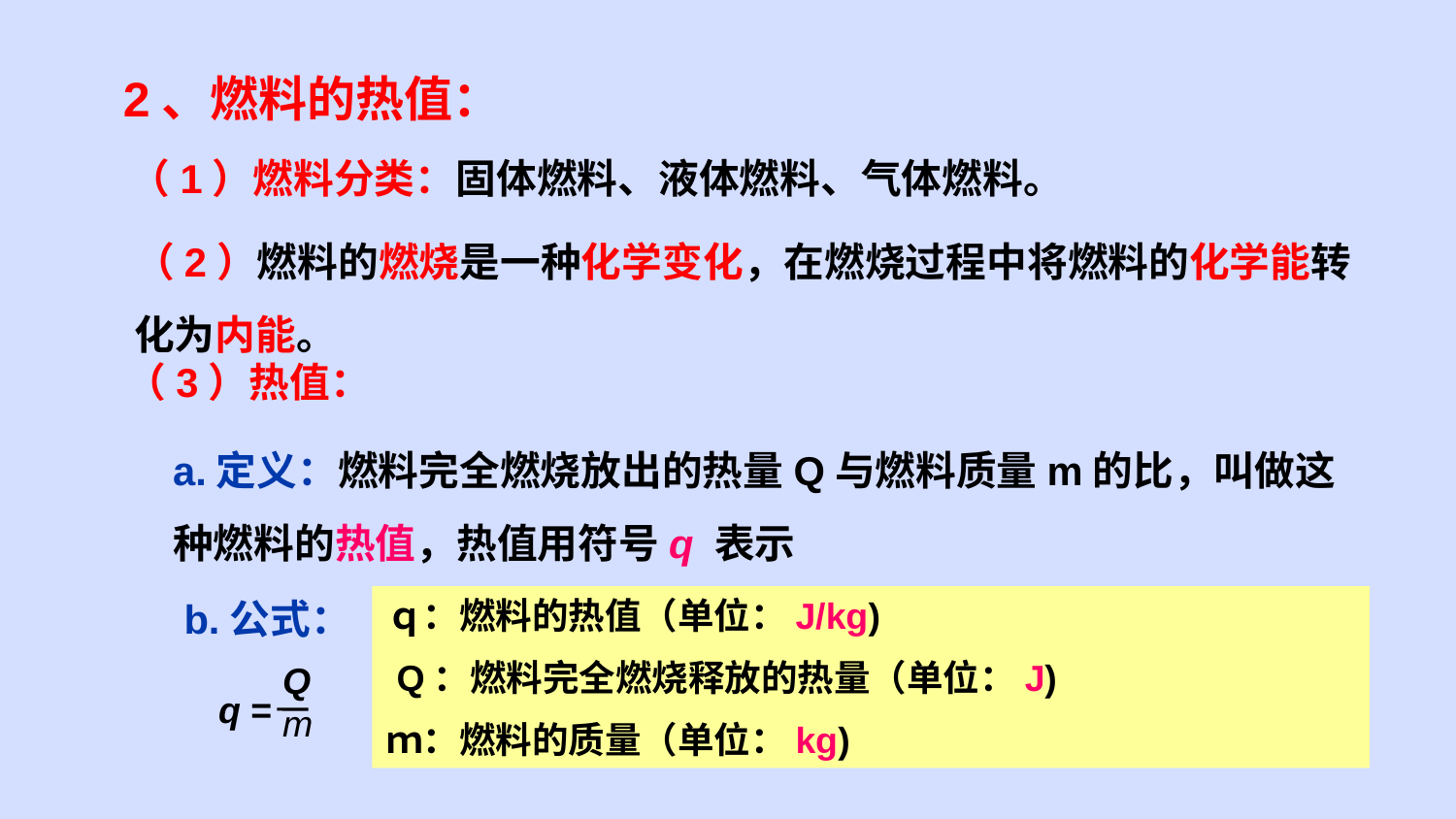

2、燃料的热值：
（1）燃料分类：固体燃料、液体燃料、气体燃料。
（2）燃料的燃烧是一种化学变化，在燃烧过程中将燃料的化学能转化为内能。
 （3）热值：
a.定义：燃料完全燃烧放出的热量Q与燃料质量m的比，叫做这种燃料的热值，热值用符号q 表示
b.公式：
ｑ：燃料的热值（单位：J/kg)
 Q：燃料完全燃烧释放的热量（单位：J)
ｍ：燃料的质量（单位：kg)
Q
q =

m